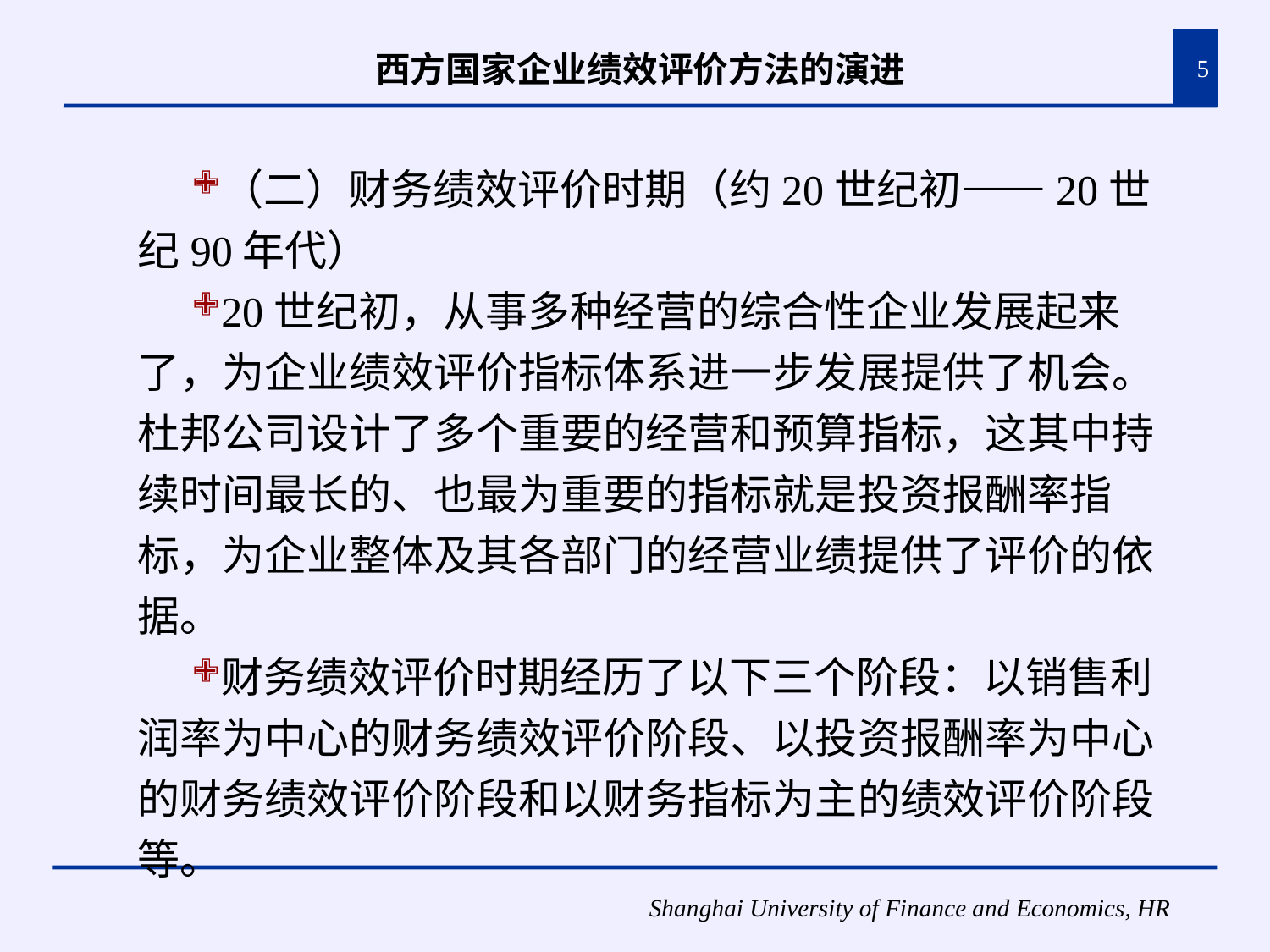

# 西方国家企业绩效评价方法的演进
5
（二）财务绩效评价时期（约20世纪初——20世纪90年代）
20世纪初，从事多种经营的综合性企业发展起来了，为企业绩效评价指标体系进一步发展提供了机会。杜邦公司设计了多个重要的经营和预算指标，这其中持续时间最长的、也最为重要的指标就是投资报酬率指标，为企业整体及其各部门的经营业绩提供了评价的依据。
财务绩效评价时期经历了以下三个阶段：以销售利润率为中心的财务绩效评价阶段、以投资报酬率为中心的财务绩效评价阶段和以财务指标为主的绩效评价阶段等。